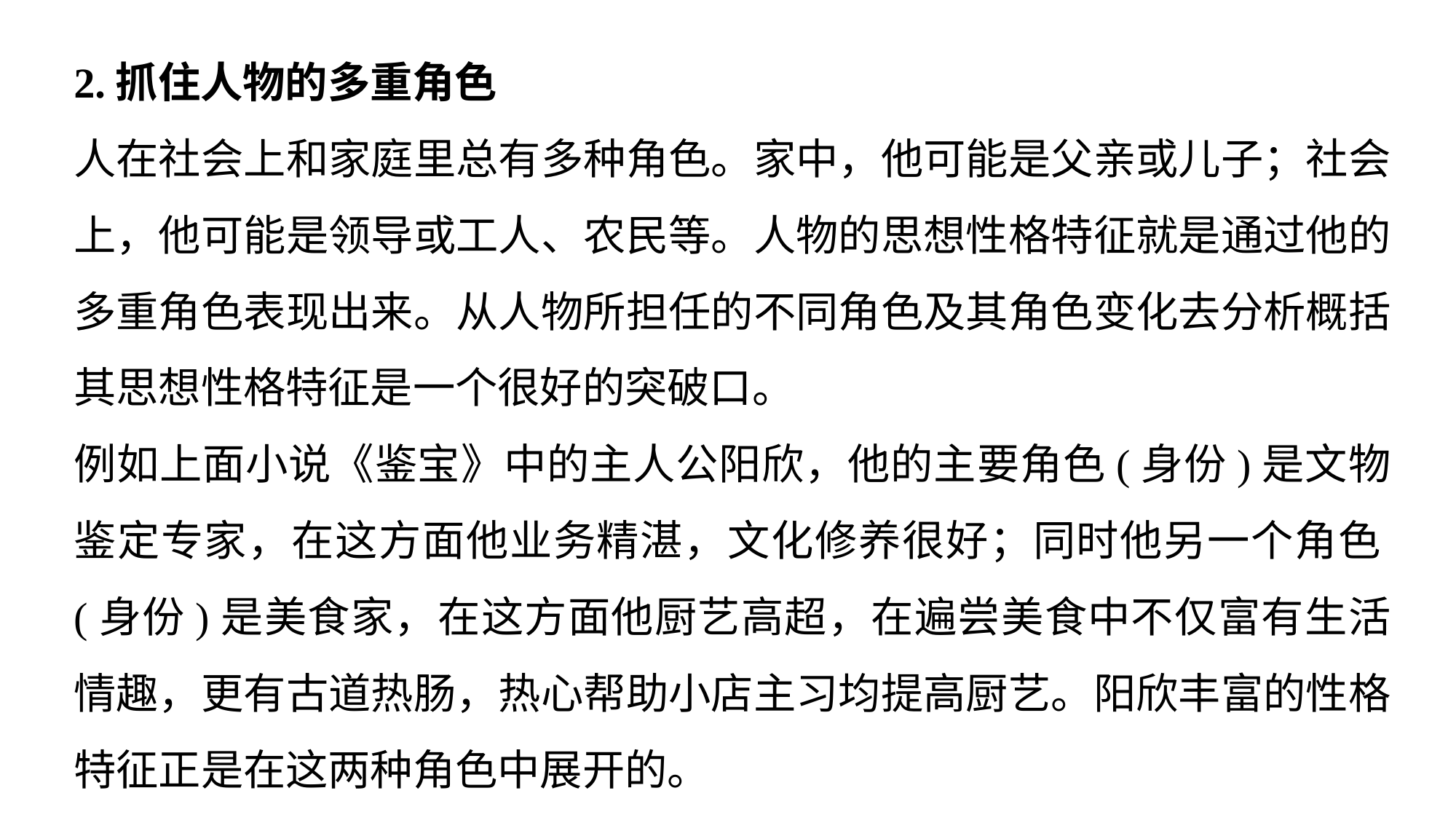

2.抓住人物的多重角色
人在社会上和家庭里总有多种角色。家中，他可能是父亲或儿子；社会上，他可能是领导或工人、农民等。人物的思想性格特征就是通过他的多重角色表现出来。从人物所担任的不同角色及其角色变化去分析概括其思想性格特征是一个很好的突破口。
例如上面小说《鉴宝》中的主人公阳欣，他的主要角色(身份)是文物鉴定专家，在这方面他业务精湛，文化修养很好；同时他另一个角色(身份)是美食家，在这方面他厨艺高超，在遍尝美食中不仅富有生活情趣，更有古道热肠，热心帮助小店主习均提高厨艺。阳欣丰富的性格特征正是在这两种角色中展开的。